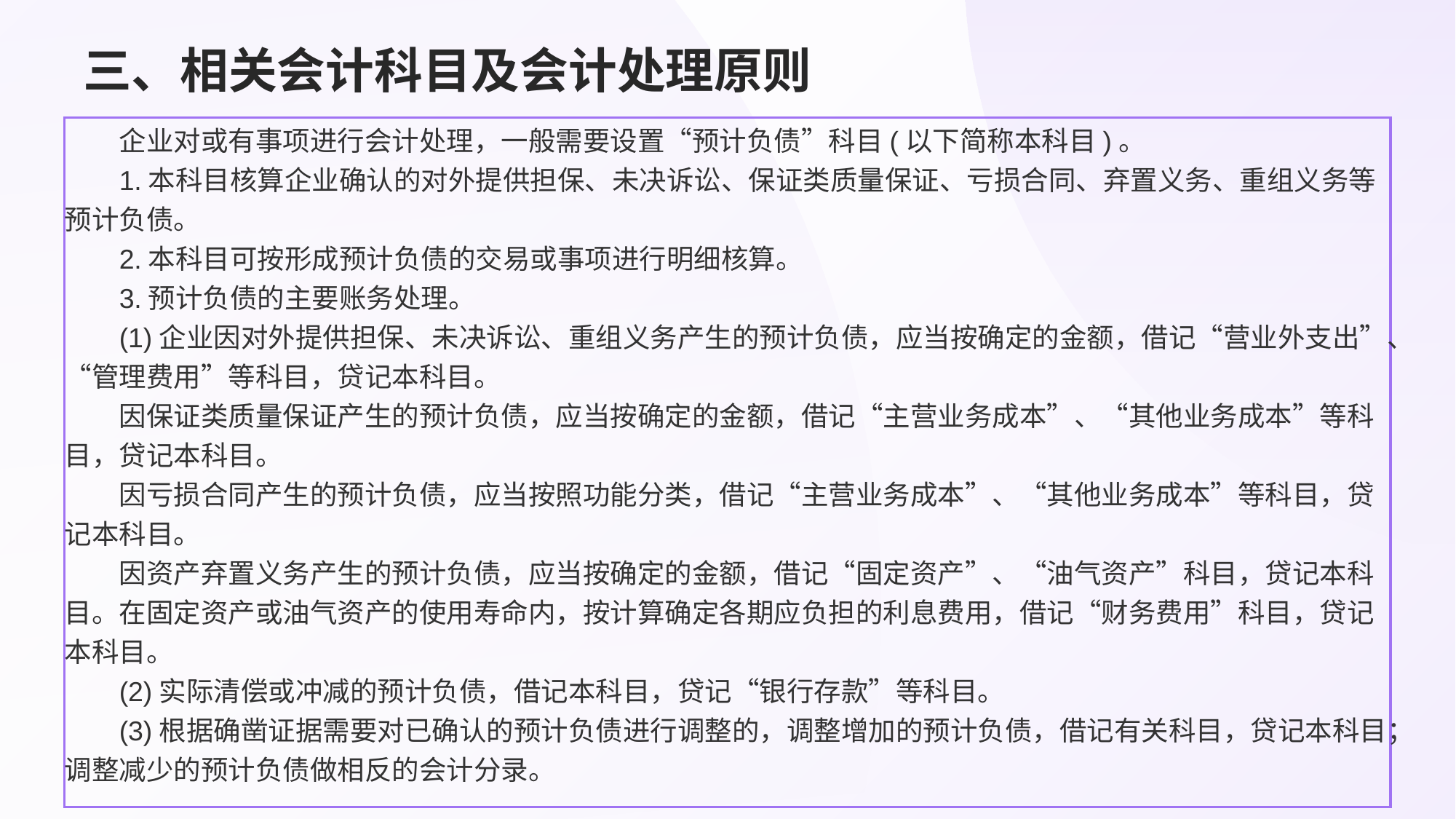

# 三、相关会计科目及会计处理原则
企业对或有事项进行会计处理，一般需要设置“预计负债”科目(以下简称本科目)。
1.本科目核算企业确认的对外提供担保、未决诉讼、保证类质量保证、亏损合同、弃置义务、重组义务等预计负债。
2.本科目可按形成预计负债的交易或事项进行明细核算。
3.预计负债的主要账务处理。
(1)企业因对外提供担保、未决诉讼、重组义务产生的预计负债，应当按确定的金额，借记“营业外支出”、“管理费用”等科目，贷记本科目。
因保证类质量保证产生的预计负债，应当按确定的金额，借记“主营业务成本”、“其他业务成本”等科目，贷记本科目。
因亏损合同产生的预计负债，应当按照功能分类，借记“主营业务成本”、“其他业务成本”等科目，贷记本科目。
因资产弃置义务产生的预计负债，应当按确定的金额，借记“固定资产”、“油气资产”科目，贷记本科目。在固定资产或油气资产的使用寿命内，按计算确定各期应负担的利息费用，借记“财务费用”科目，贷记本科目。
(2)实际清偿或冲减的预计负债，借记本科目，贷记“银行存款”等科目。
(3)根据确凿证据需要对已确认的预计负债进行调整的，调整增加的预计负债，借记有关科目，贷记本科目；调整减少的预计负债做相反的会计分录。